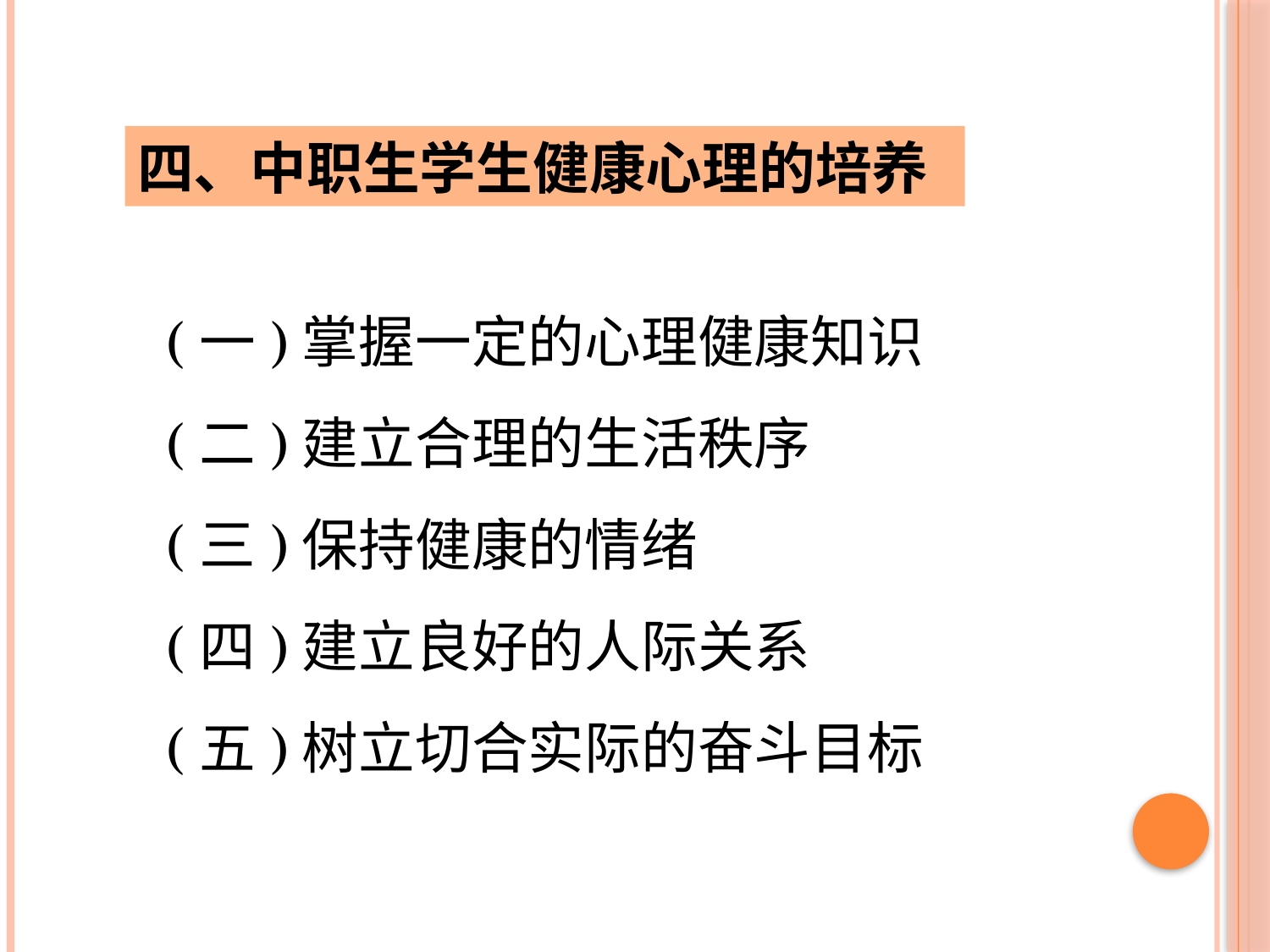

四、中职生学生健康心理的培养
(一)掌握一定的心理健康知识
(二)建立合理的生活秩序
(三)保持健康的情绪
(四)建立良好的人际关系
(五)树立切合实际的奋斗目标